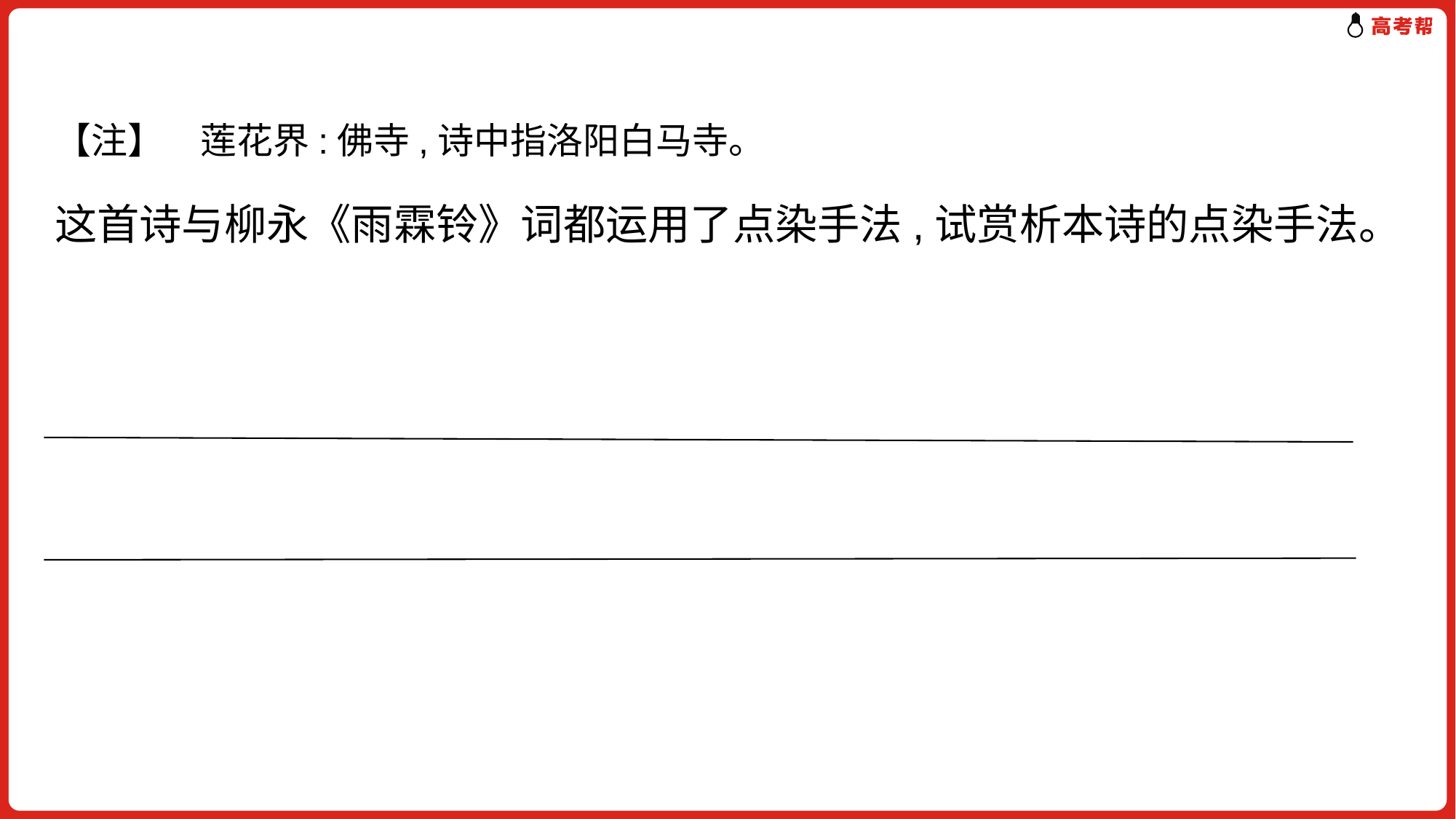

【注】　莲花界:佛寺,诗中指洛阳白马寺。

这首诗与柳永《雨霖铃》词都运用了点染手法,试赏析本诗的点染手法。